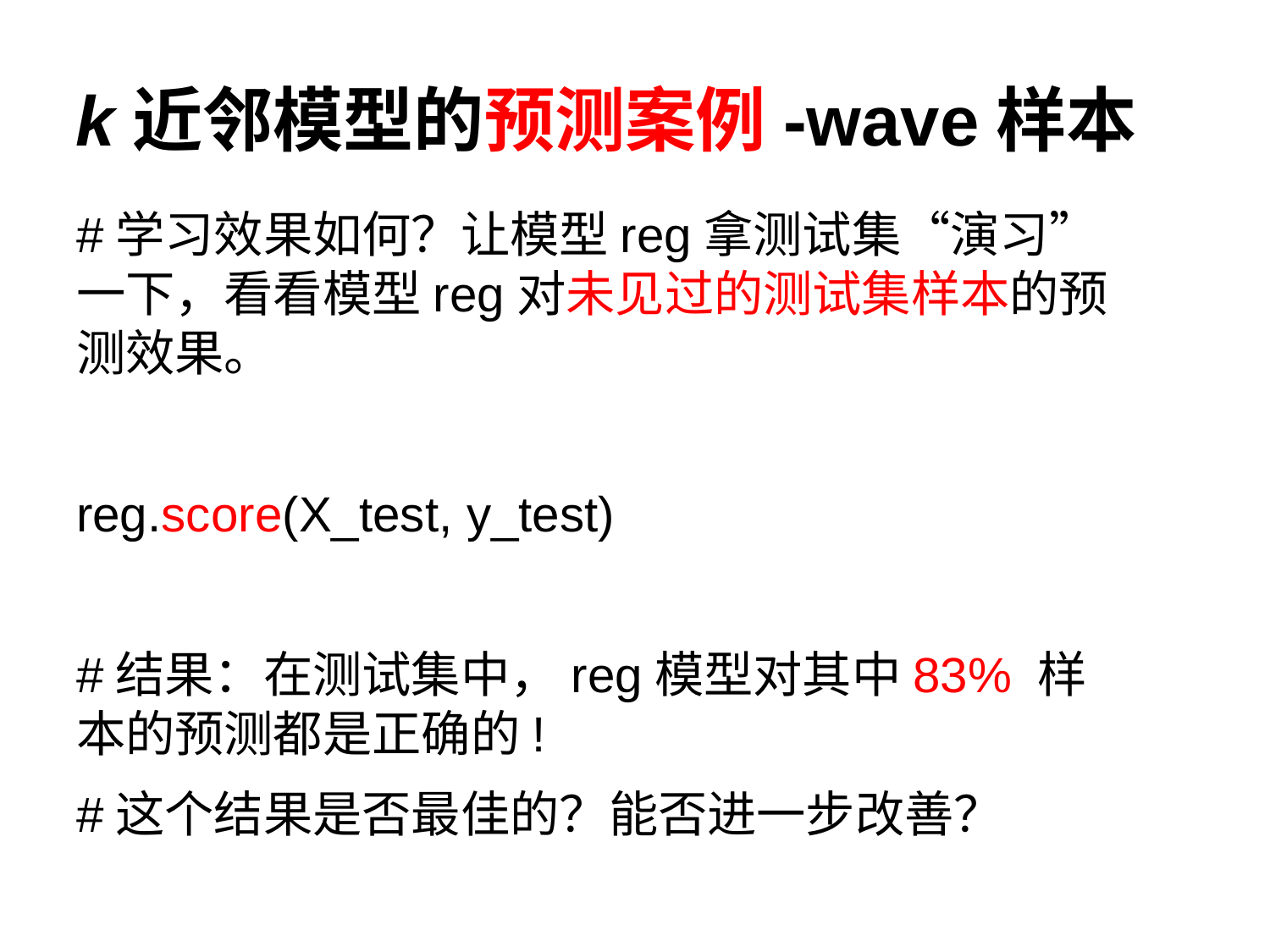

# k近邻模型的预测案例-wave样本
#学习效果如何？让模型reg拿测试集“演习”一下，看看模型reg对未见过的测试集样本的预测效果。

reg.score(X_test, y_test)

#结果：在测试集中，reg模型对其中83% 样本的预测都是正确的!
#这个结果是否最佳的？能否进一步改善？